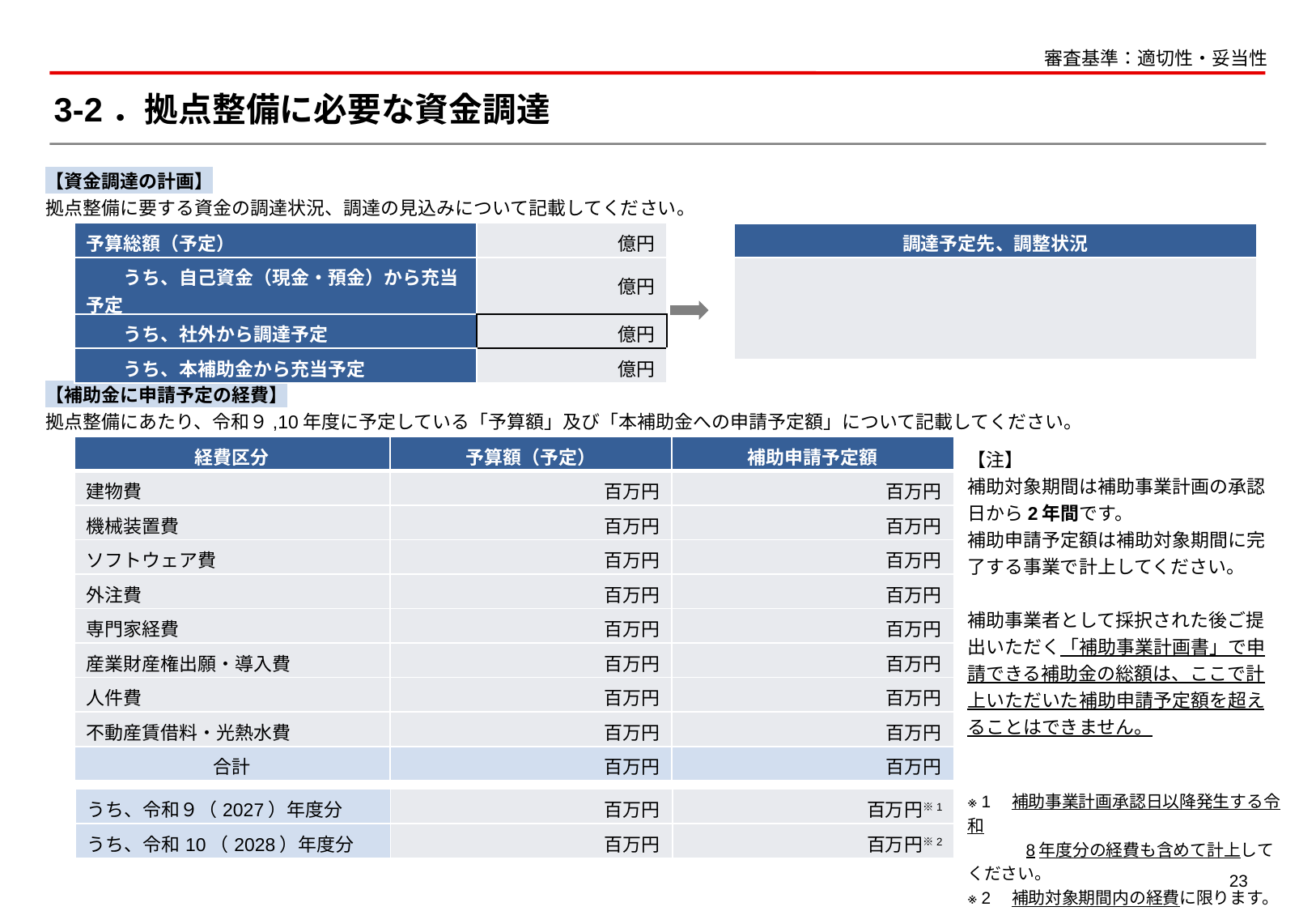

審査基準：適切性・妥当性
# 3-2．拠点整備に必要な資金調達
【資金調達の計画】
拠点整備に要する資金の調達状況、調達の見込みについて記載してください。
| 予算総額（予定） | 億円 |
| --- | --- |
| うち、自己資金（現金・預金）から充当予定 | 億円 |
| うち、社外から調達予定 | 億円 |
| うち、本補助金から充当予定 | 億円 |
| 調達予定先、調整状況 |
| --- |
|  |

【補助金に申請予定の経費】
拠点整備にあたり、令和９,10年度に予定している「予算額」及び「本補助金への申請予定額」について記載してください。
| 経費区分 | 予算額（予定） | 補助申請予定額 |
| --- | --- | --- |
| 建物費 | 百万円 | 百万円 |
| 機械装置費 | 百万円 | 百万円 |
| ソフトウェア費 | 百万円 | 百万円 |
| 外注費 | 百万円 | 百万円 |
| 専門家経費 | 百万円 | 百万円 |
| 産業財産権出願・導入費 | 百万円 | 百万円 |
| 人件費 | 百万円 | 百万円 |
| 不動産賃借料・光熱水費 | 百万円 | 百万円 |
| 合計 | 百万円 | 百万円 |
【注】
補助対象期間は補助事業計画の承認日から2年間です。
補助申請予定額は補助対象期間に完了する事業で計上してください。

補助事業者として採択された後ご提出いただく「補助事業計画書」で申請できる補助金の総額は、ここで計上いただいた補助申請予定額を超えることはできません。
※1　補助事業計画承認日以降発生する令和
　　　 8年度分の経費も含めて計上してください。
※2　補助対象期間内の経費に限ります。
| うち、令和９（2027）年度分 | 百万円 | 百万円※1 |
| --- | --- | --- |
| うち、令和10（2028）年度分 | 百万円 | 百万円※2 |